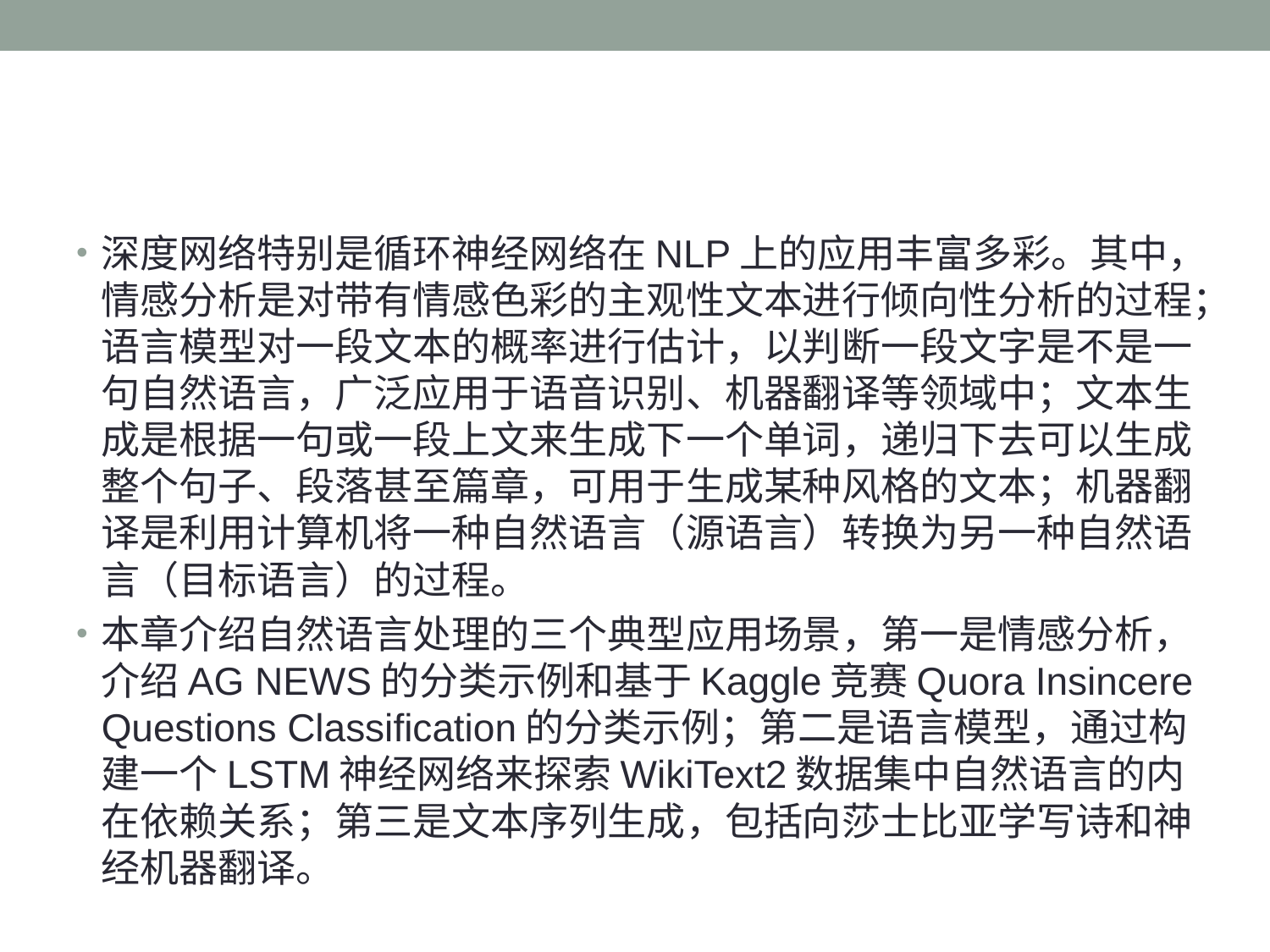

#
深度网络特别是循环神经网络在NLP上的应用丰富多彩。其中，情感分析是对带有情感色彩的主观性文本进行倾向性分析的过程；语言模型对一段文本的概率进行估计，以判断一段文字是不是一句自然语言，广泛应用于语音识别、机器翻译等领域中；文本生成是根据一句或一段上文来生成下一个单词，递归下去可以生成整个句子、段落甚至篇章，可用于生成某种风格的文本；机器翻译是利用计算机将一种自然语言（源语言）转换为另一种自然语言（目标语言）的过程。
本章介绍自然语言处理的三个典型应用场景，第一是情感分析，介绍AG NEWS的分类示例和基于Kaggle竞赛Quora Insincere Questions Classification的分类示例；第二是语言模型，通过构建一个LSTM神经网络来探索WikiText2数据集中自然语言的内在依赖关系；第三是文本序列生成，包括向莎士比亚学写诗和神经机器翻译。